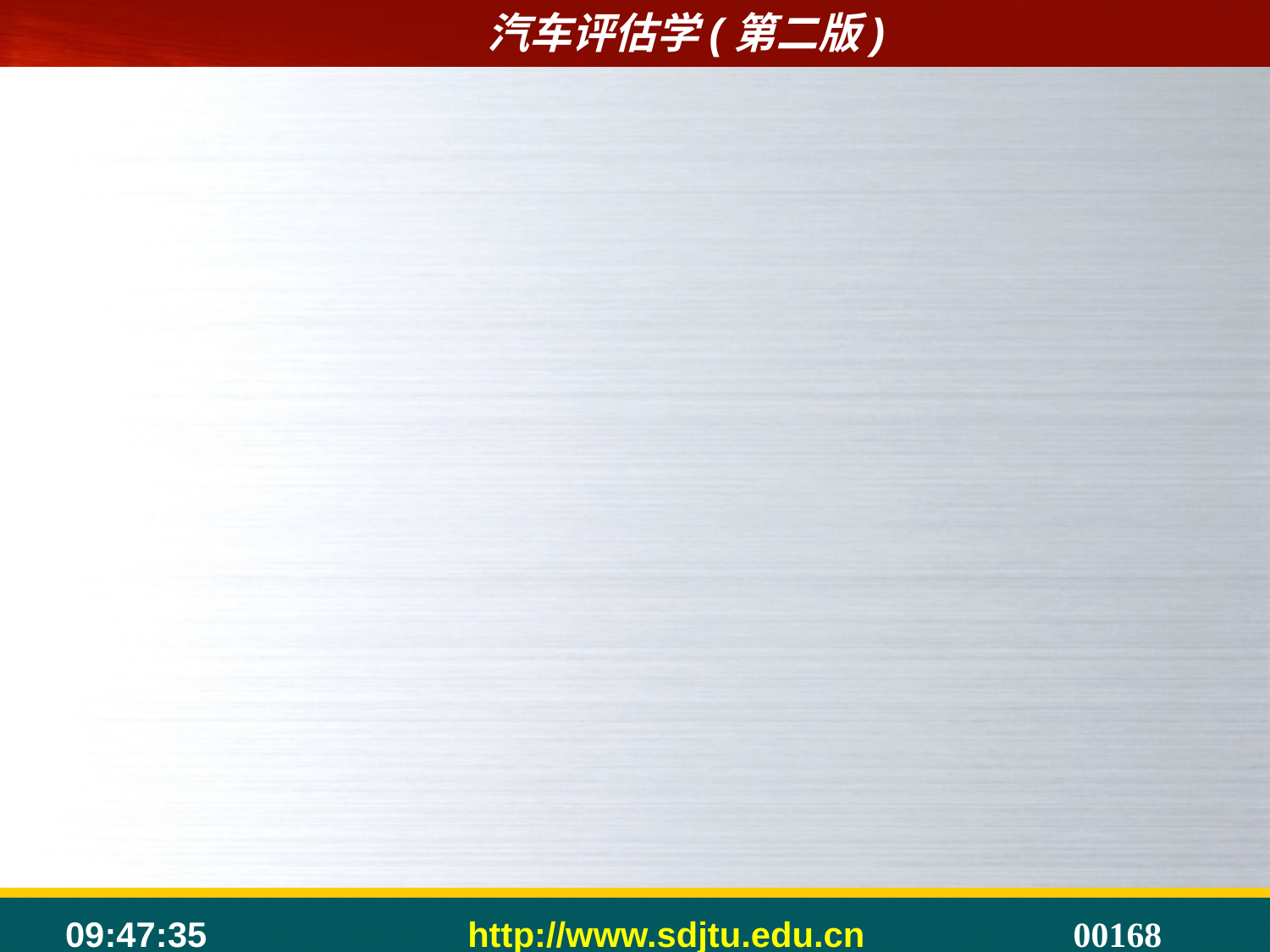

#
	空调蒸发箱大多用热塑性塑料制成，常见损伤多为箱体破损。局部破损可用塑料焊修复，严重破损一般需更换，决定更换时一定要考虑有无壳体单独更换。蒸发器换与修基本同于冷凝器，膨胀阀因碰撞损坏的可能性极小。
	9.电器设备保护装置
	熔断器、熔丝链、大限流熔断器和断路器都是过流保护装置，它们可单独使用，也可配合使用。碰撞会造成系统过载，相关保护装置会因过载而停止工作，出现断路，导致相关电器装置无法工作。此时只需更换相关的熔断器、熔丝链、大限流熔断器和断路器等即可，无需更换相连的电器件。